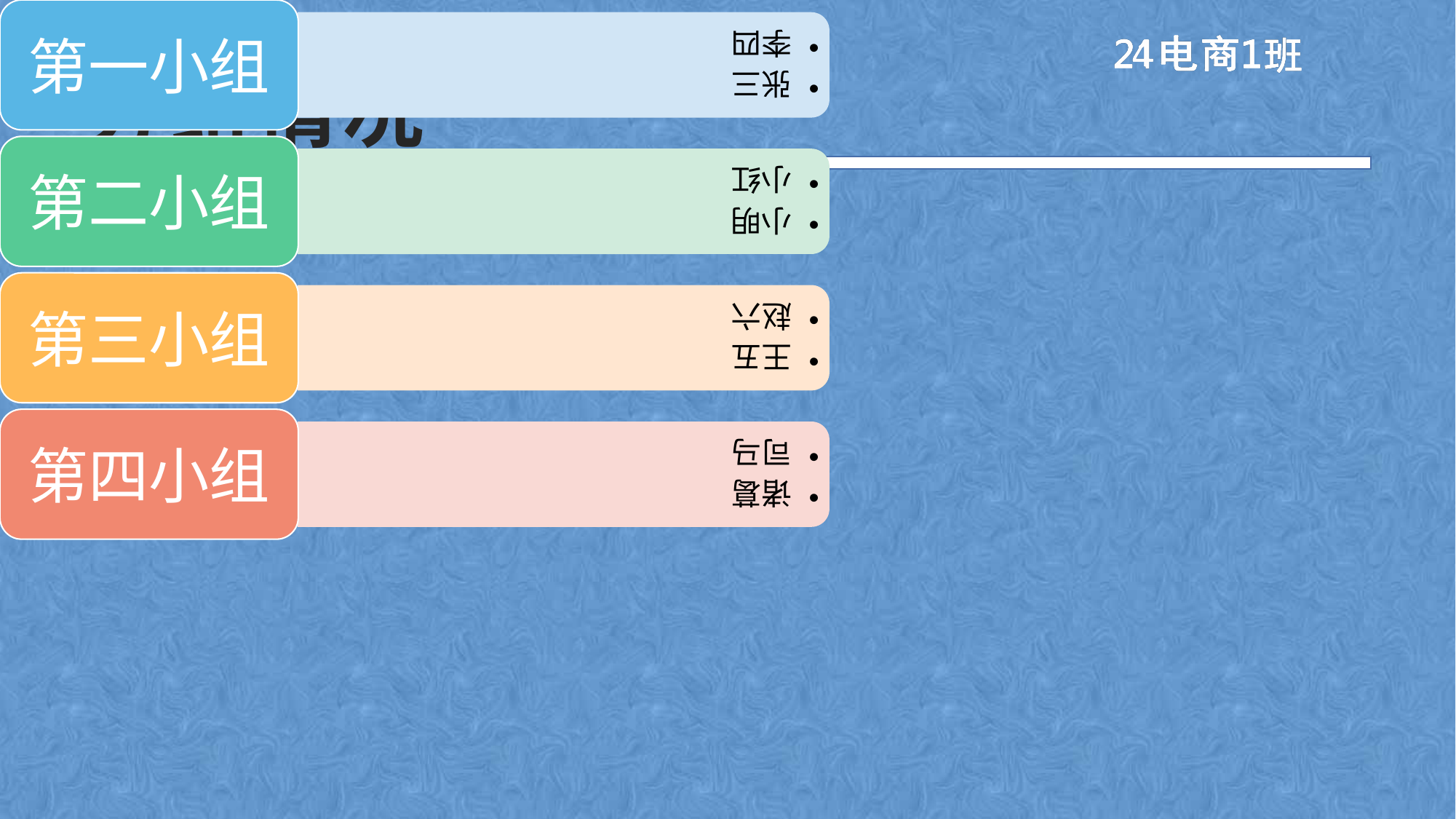

# 分组情况
张三
李四
第一小组
小明
小红
第二小组
王五
赵六
第三小组
诸葛
司马
第四小组